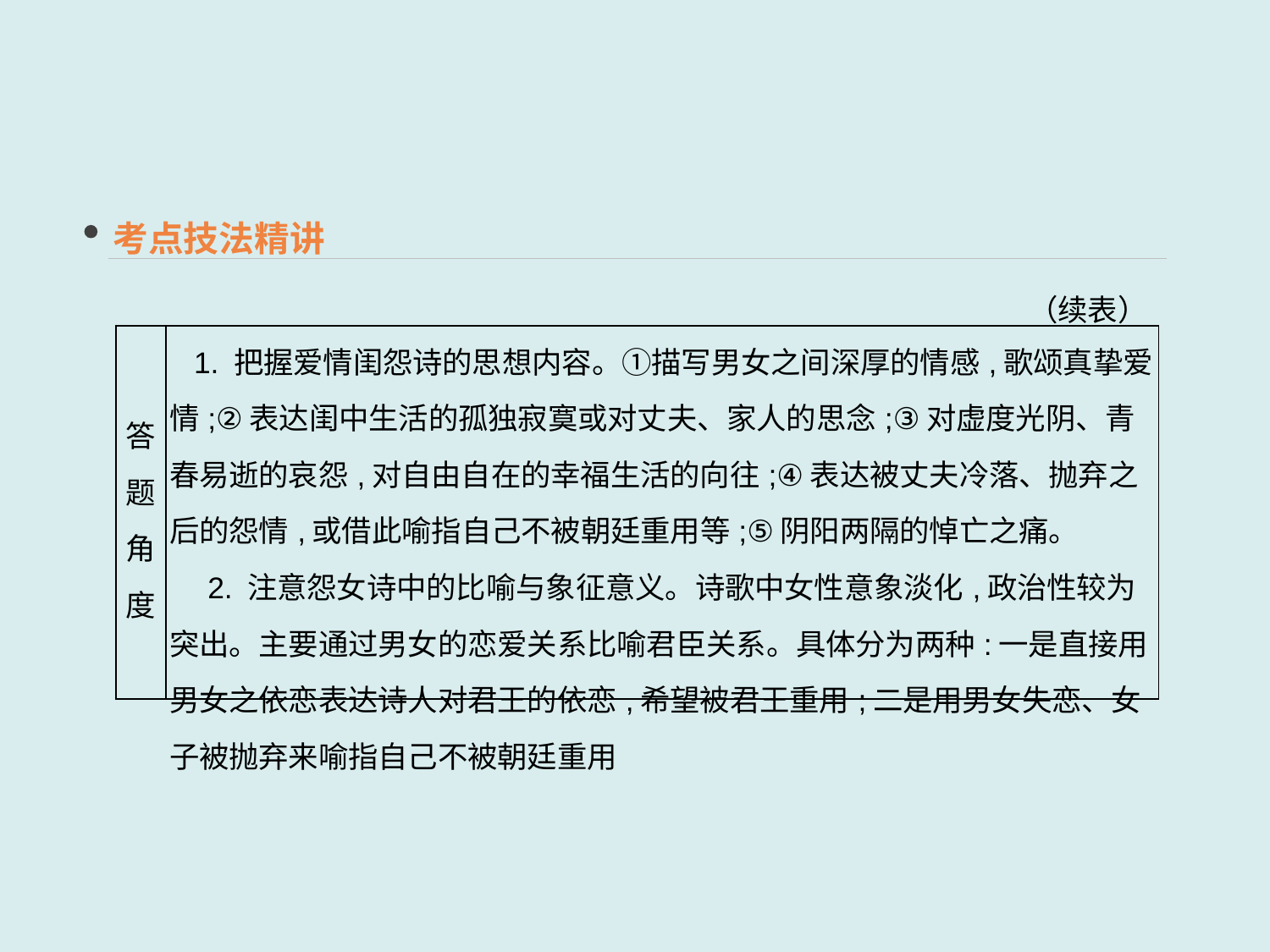

考点技法精讲

（续表）
| 答题角度 | 1. 把握爱情闺怨诗的思想内容。①描写男女之间深厚的情感,歌颂真挚爱情;②表达闺中生活的孤独寂寞或对丈夫、家人的思念;③对虚度光阴、青春易逝的哀怨,对自由自在的幸福生活的向往;④表达被丈夫冷落、抛弃之后的怨情,或借此喻指自己不被朝廷重用等;⑤阴阳两隔的悼亡之痛。 　2. 注意怨女诗中的比喻与象征意义。诗歌中女性意象淡化,政治性较为突出。主要通过男女的恋爱关系比喻君臣关系。具体分为两种:一是直接用男女之依恋表达诗人对君王的依恋,希望被君王重用;二是用男女失恋、女子被抛弃来喻指自己不被朝廷重用 |
| --- | --- |